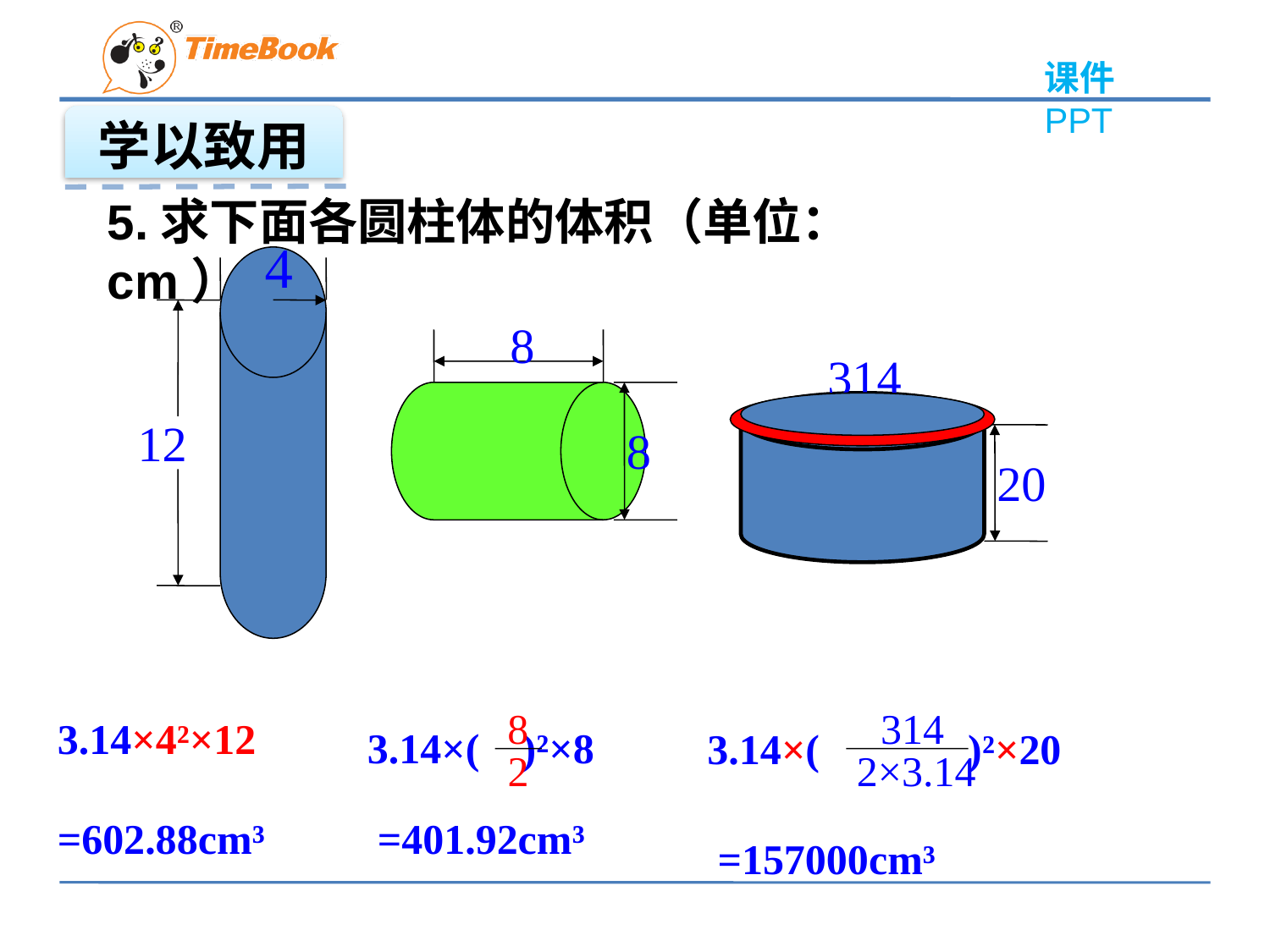

学以致用
5.求下面各圆柱体的体积（单位：cm）
4

12

8

8

314

20

8
2

3.14×(    )²×8
314
2×3.14

3.14×(              )²×20
3.14×4²×12
=602.88cm³
=401.92cm³
=157000cm³